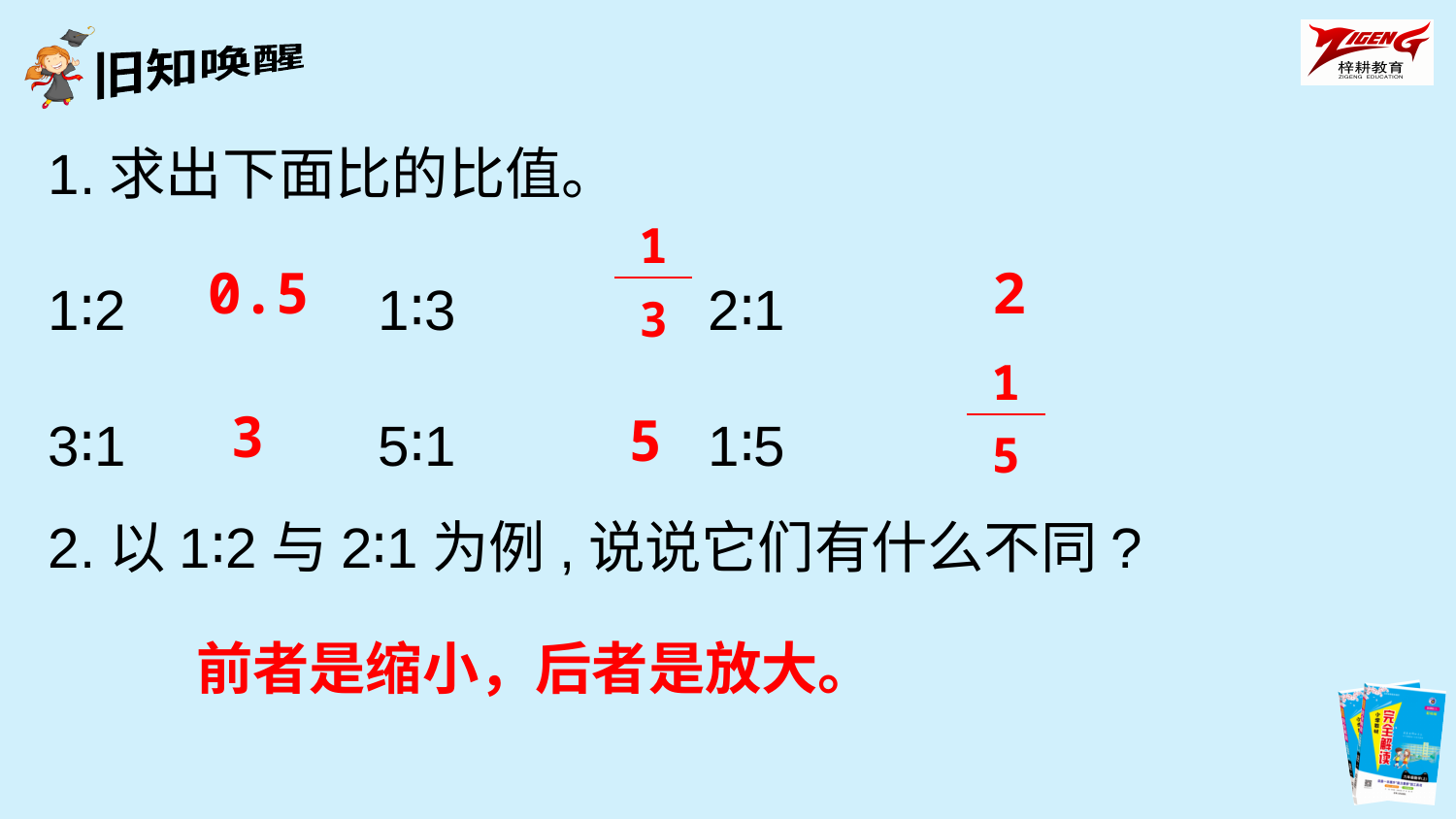

1.求出下面比的比值。
1∶2                1∶3                2∶1
3∶1                5∶1                1∶5
2.以1∶2与2∶1为例,说说它们有什么不同?
| 1 |
| --- |
| 3 |
0.5
2
| 1 |
| --- |
| 5 |
3
5
前者是缩小，后者是放大。